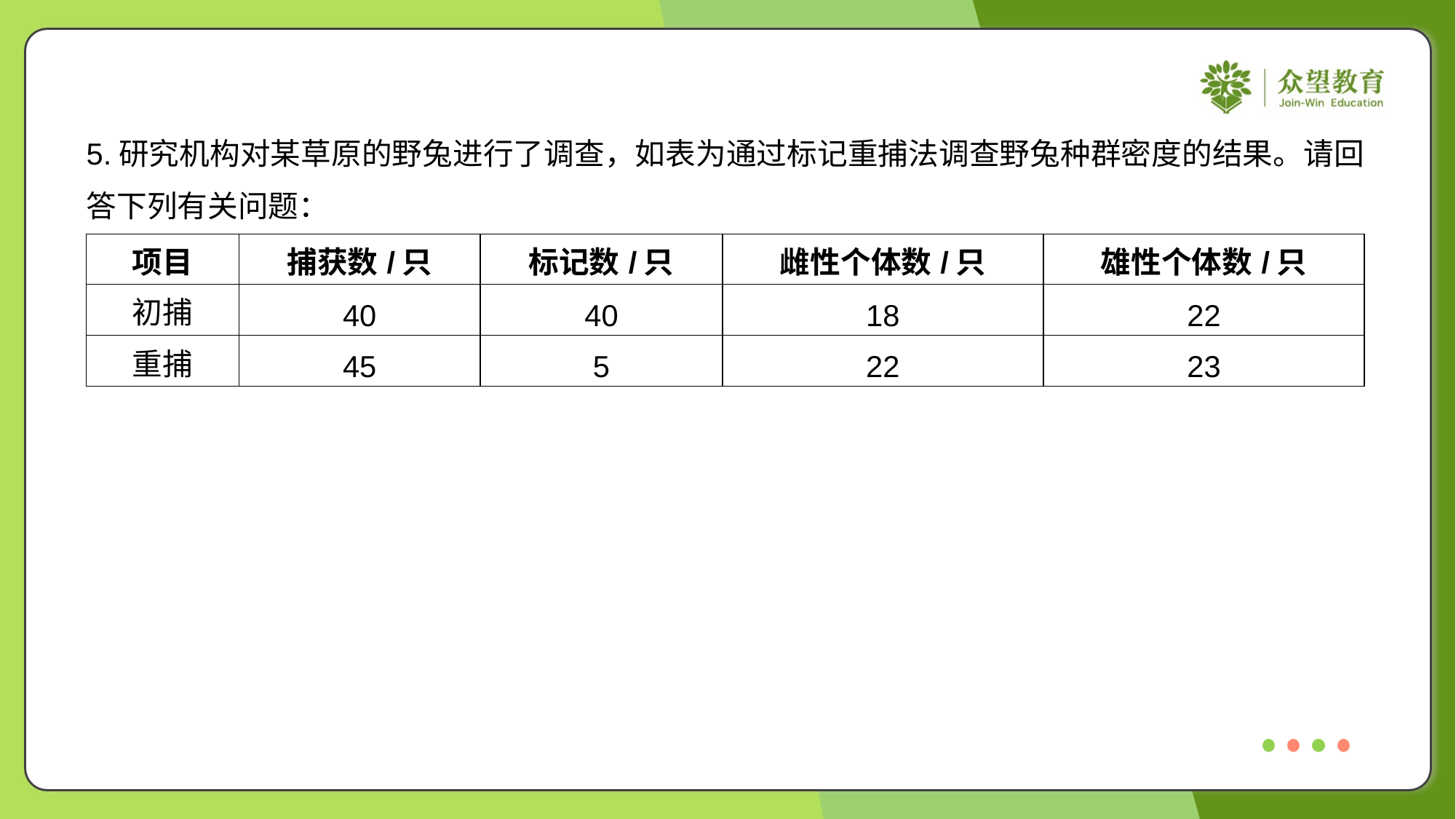

5.研究机构对某草原的野兔进行了调查，如表为通过标记重捕法调查野兔种群密度的结果。请回
答下列有关问题：
| 项目 | 捕获数/只 | 标记数/只 | 雌性个体数/只 | 雄性个体数/只 |
| --- | --- | --- | --- | --- |
| 初捕 | 40 | 40 | 18 | 22 |
| 重捕 | 45 | 5 | 22 | 23 |